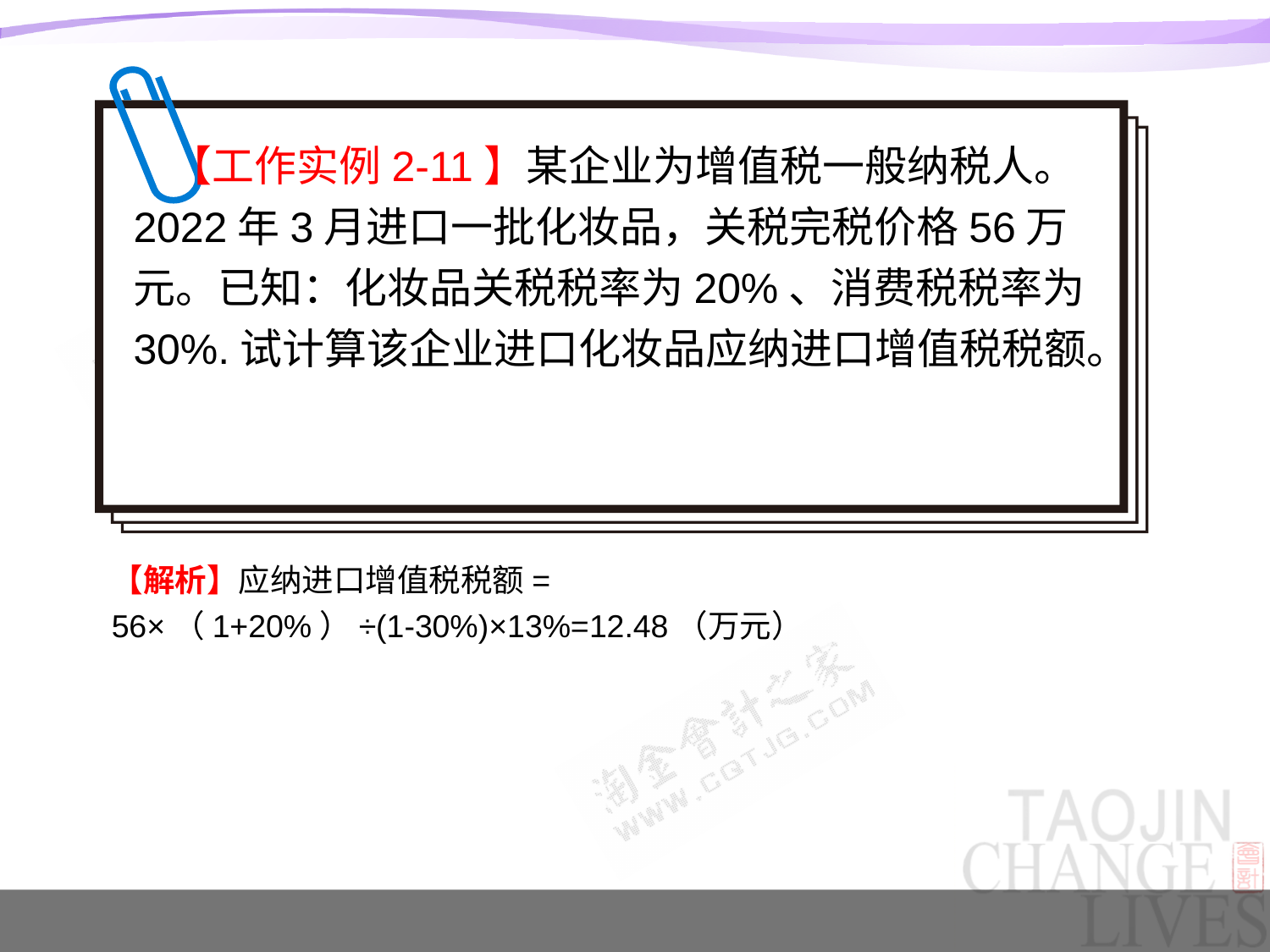

【工作实例2-11】某企业为增值税一般纳税人。2022年3月进口一批化妆品，关税完税价格56万元。已知：化妆品关税税率为20%、消费税税率为30%.试计算该企业进口化妆品应纳进口增值税税额。
【解析】应纳进口增值税税额=
56×（1+20%）÷(1-30%)×13%=12.48（万元）